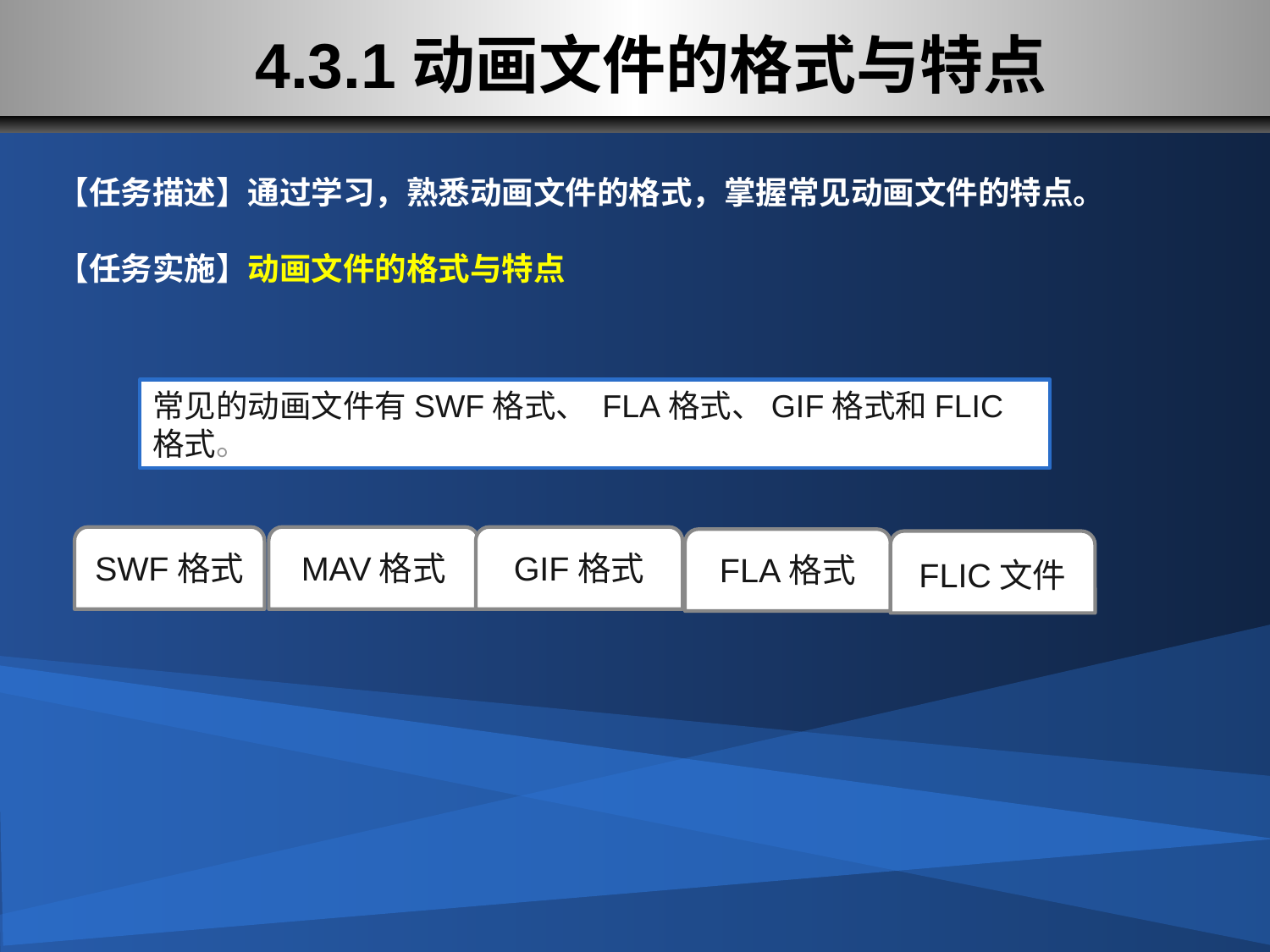

# 4.3.1动画文件的格式与特点
【任务描述】通过学习，熟悉动画文件的格式，掌握常见动画文件的特点。

【任务实施】动画文件的格式与特点
常见的动画文件有SWF格式、 FLA格式、GIF格式和FLIC格式。

SWF格式

MAV格式

GIF格式

FLA格式

FLIC文件